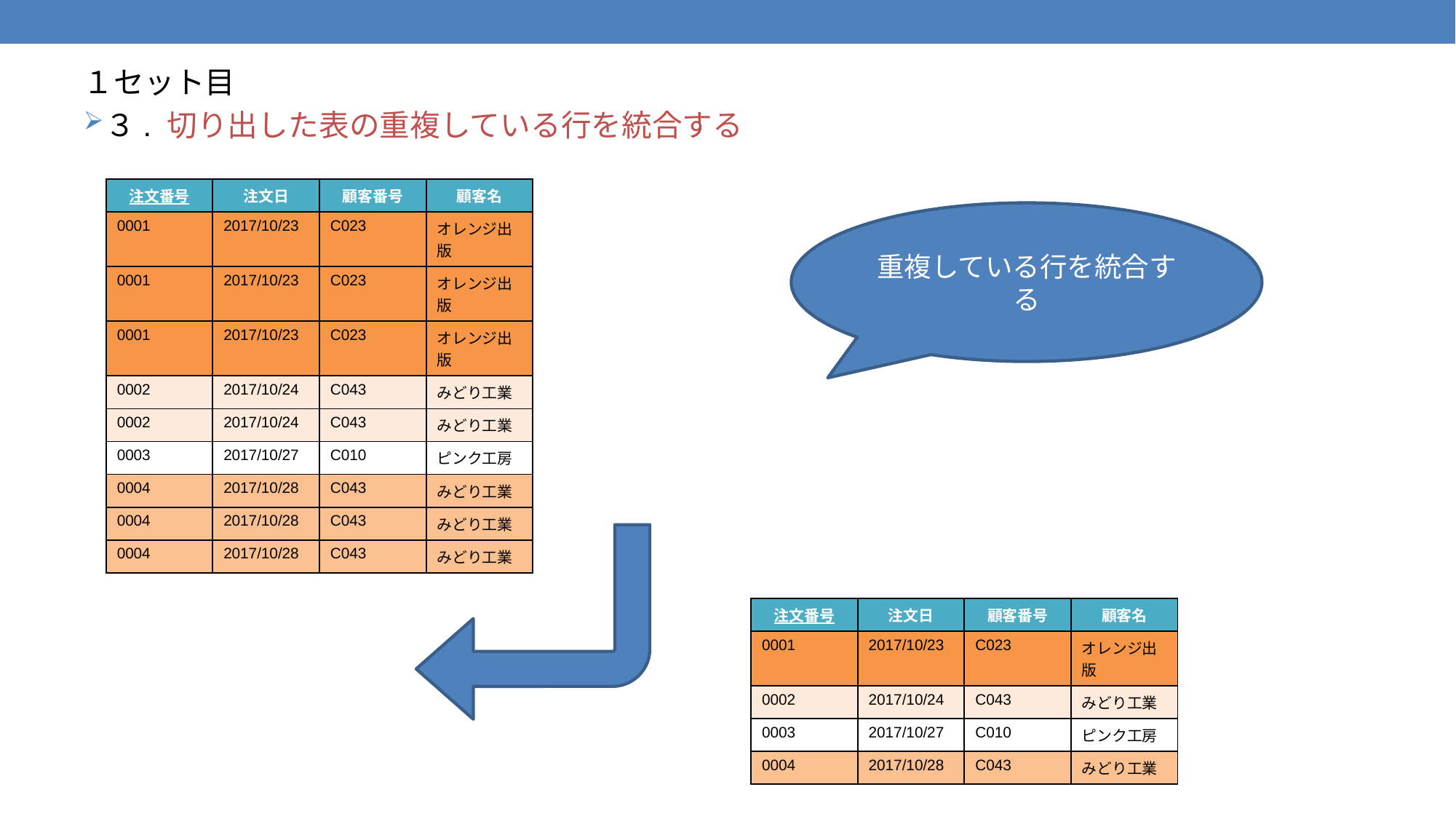

１セット目
３. 切り出した表の重複している行を統合する
| 注文番号 | 注文日 | 顧客番号 | 顧客名 |
| --- | --- | --- | --- |
| 0001 | 2017/10/23 | C023 | オレンジ出版 |
| 0001 | 2017/10/23 | C023 | オレンジ出版 |
| 0001 | 2017/10/23 | C023 | オレンジ出版 |
| 0002 | 2017/10/24 | C043 | みどり工業 |
| 0002 | 2017/10/24 | C043 | みどり工業 |
| 0003 | 2017/10/27 | C010 | ピンク工房 |
| 0004 | 2017/10/28 | C043 | みどり工業 |
| 0004 | 2017/10/28 | C043 | みどり工業 |
| 0004 | 2017/10/28 | C043 | みどり工業 |
重複している行を統合する

| 注文番号 | 注文日 | 顧客番号 | 顧客名 |
| --- | --- | --- | --- |
| 0001 | 2017/10/23 | C023 | オレンジ出版 |
| 0002 | 2017/10/24 | C043 | みどり工業 |
| 0003 | 2017/10/27 | C010 | ピンク工房 |
| 0004 | 2017/10/28 | C043 | みどり工業 |